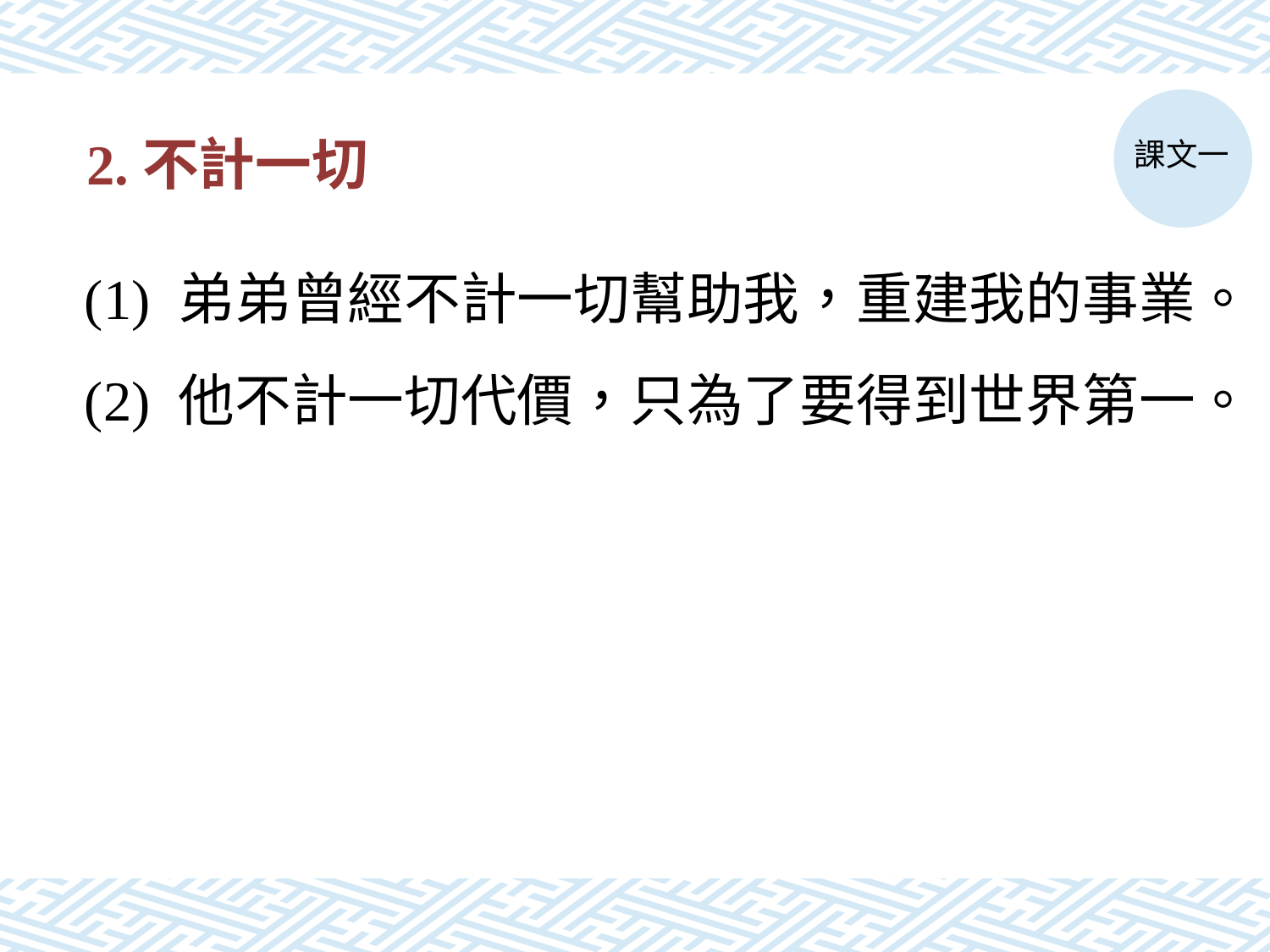

課文一
# 2.不計一切
(1) 弟弟曾經不計一切幫助我，重建我的事業。
(2) 他不計一切代價，只為了要得到世界第一。